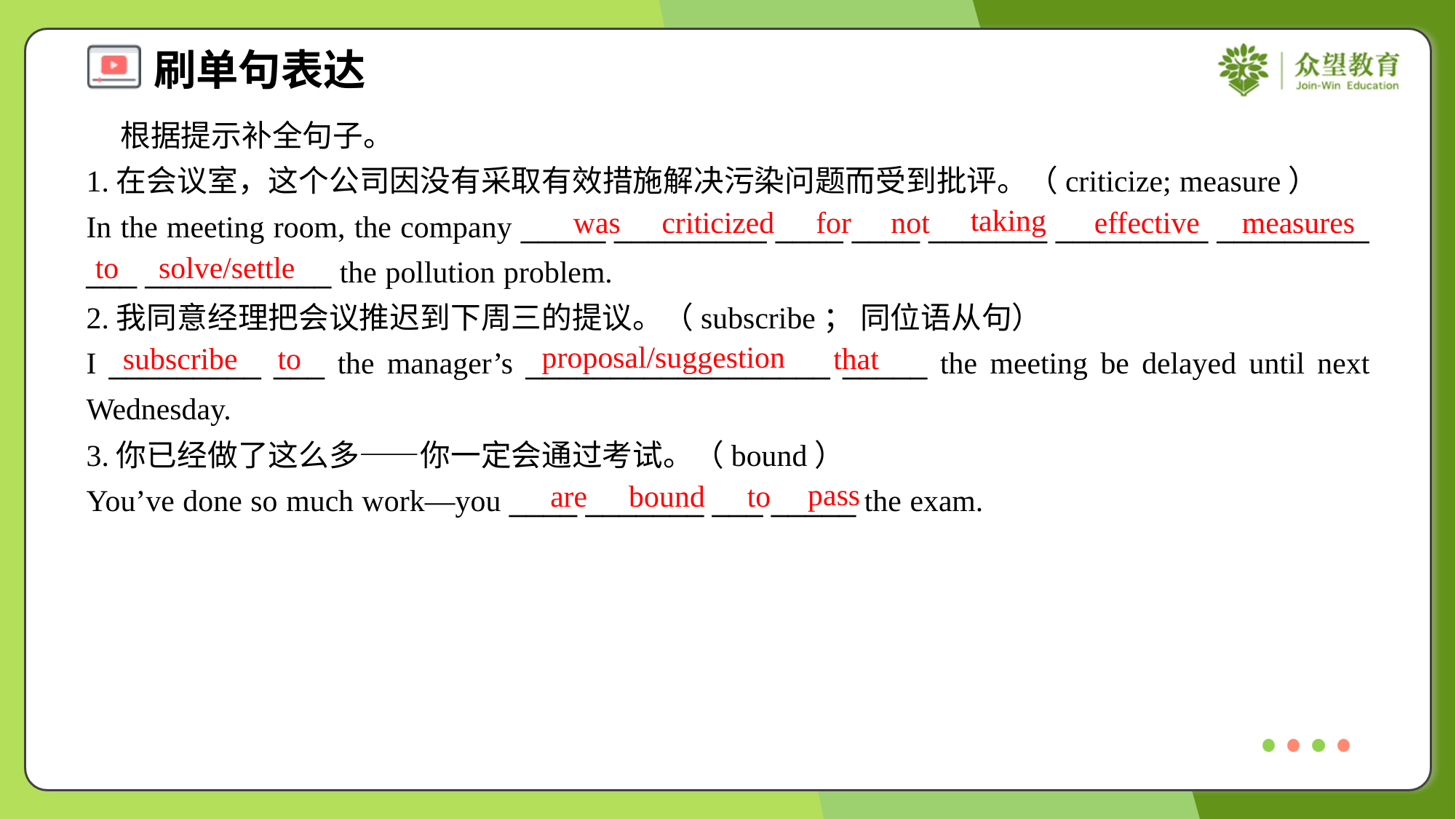

根据提示补全句子。
1.在会议室，这个公司因没有采取有效措施解决污染问题而受到批评。（criticize; measure）
In the meeting room, the company _____ _________ ____ ____ _______ _________ _________ ___ ___________ the pollution problem.
taking
was
criticized
for
not
effective
measures
to
solve/settle
2.我同意经理把会议推迟到下周三的提议。（subscribe； 同位语从句）
I _________ ___ the manager’s __________________ _____ the meeting be delayed until next Wednesday.
proposal/suggestion
subscribe
to
that
3.你已经做了这么多——你一定会通过考试。（bound）
You’ve done so much work—you ____ _______ ___ _____ the exam.
pass
are
bound
to